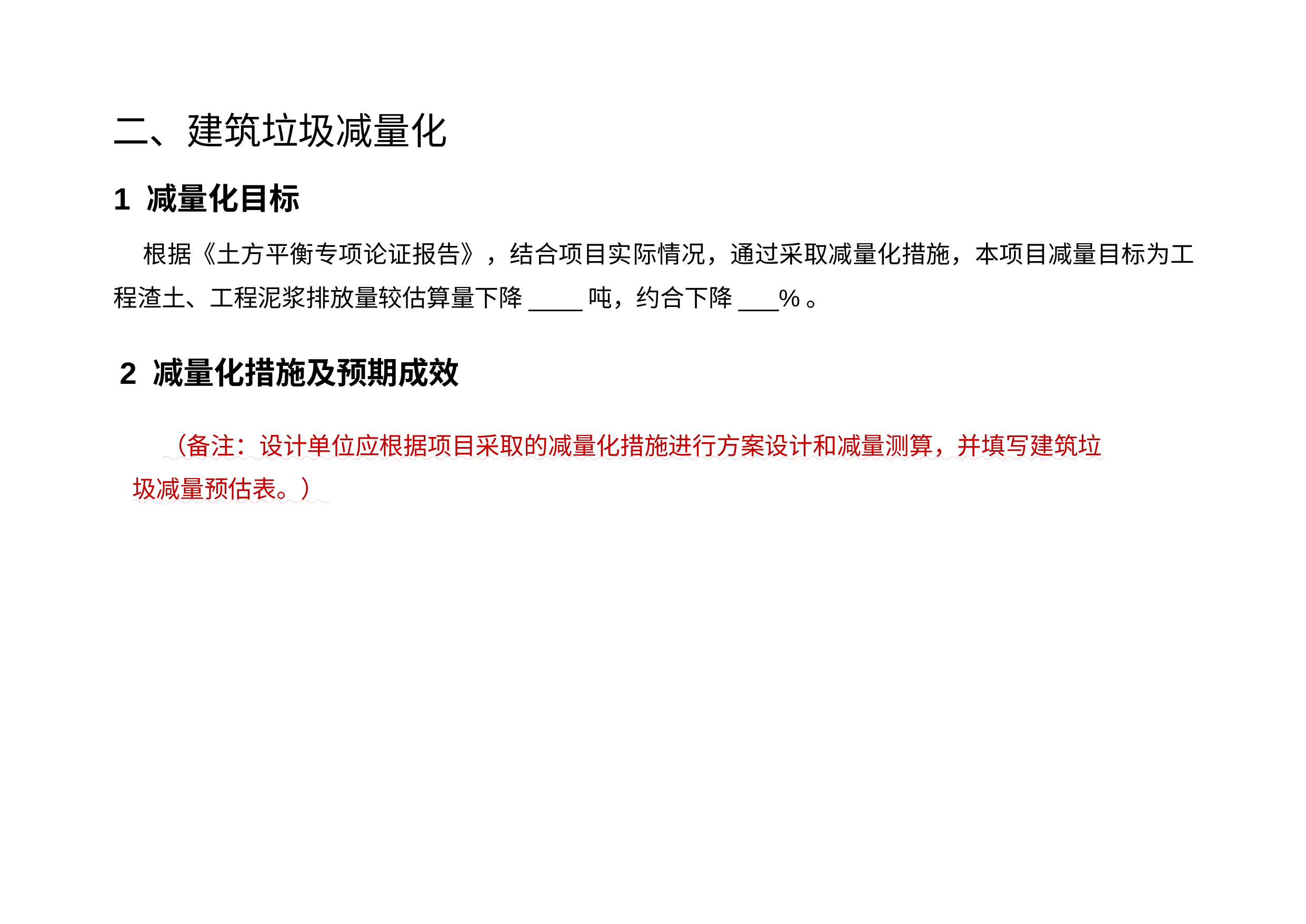

二、建筑垃圾减量化
1 减量化目标
    根据《土方平衡专项论证报告》，结合项目实际情况，通过采取减量化措施，本项目减量目标为工程渣土、工程泥浆排放量较估算量下降____吨，约合下降___%。
2 减量化措施及预期成效
（备注：设计单位应根据项目采取的减量化措施进行方案设计和减量测算，并填写建筑垃圾减量预估表。）